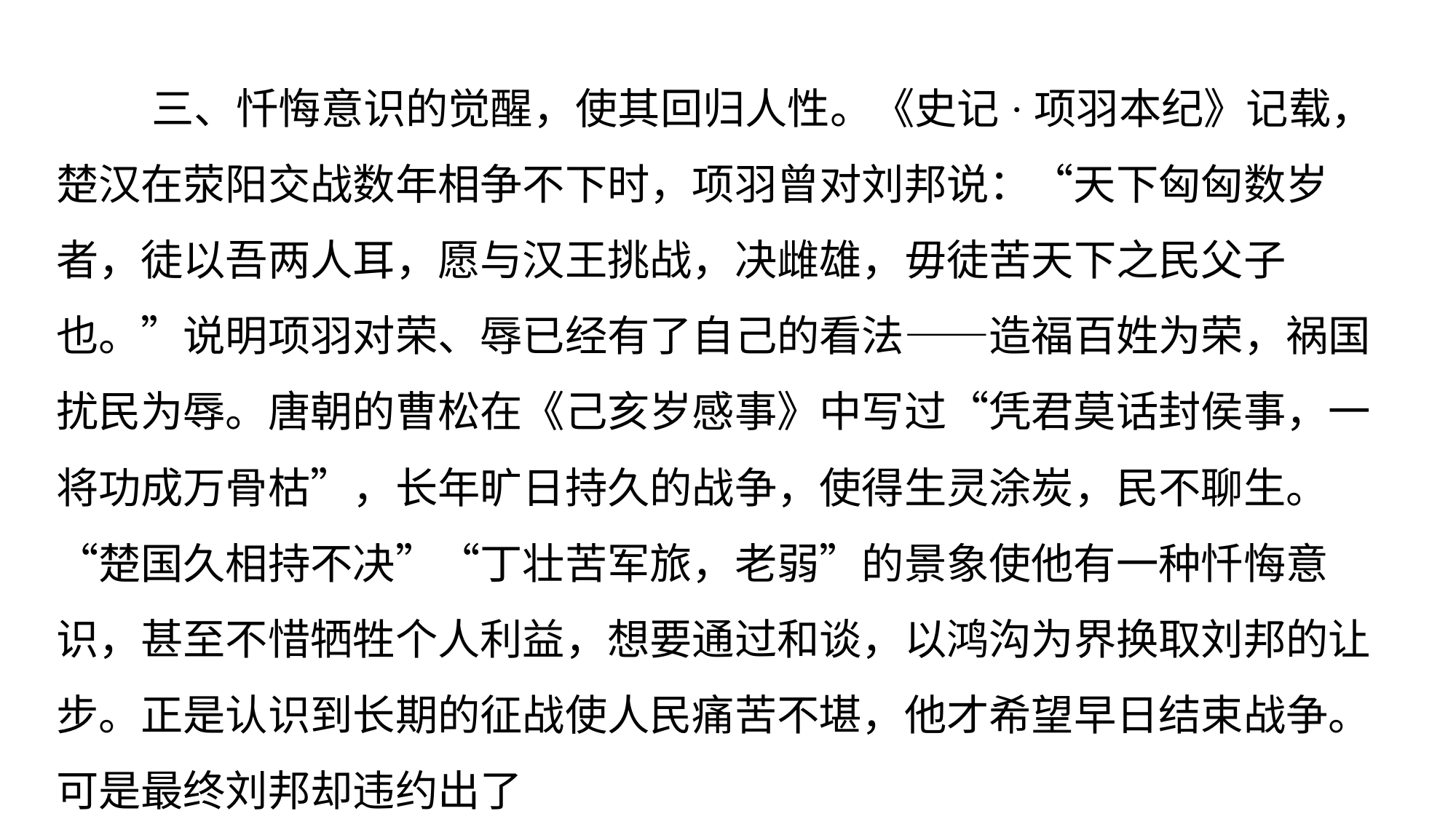

三、忏悔意识的觉醒，使其回归人性。《史记·项羽本纪》记载，楚汉在荥阳交战数年相争不下时，项羽曾对刘邦说：“天下匈匈数岁者，徒以吾两人耳，愿与汉王挑战，决雌雄，毋徒苦天下之民父子也。”说明项羽对荣、辱已经有了自己的看法——造福百姓为荣，祸国扰民为辱。唐朝的曹松在《己亥岁感事》中写过“凭君莫话封侯事，一将功成万骨枯”，长年旷日持久的战争，使得生灵涂炭，民不聊生。“楚国久相持不决”“丁壮苦军旅，老弱”的景象使他有一种忏悔意识，甚至不惜牺牲个人利益，想要通过和谈，以鸿沟为界换取刘邦的让步。正是认识到长期的征战使人民痛苦不堪，他才希望早日结束战争。可是最终刘邦却违约出了